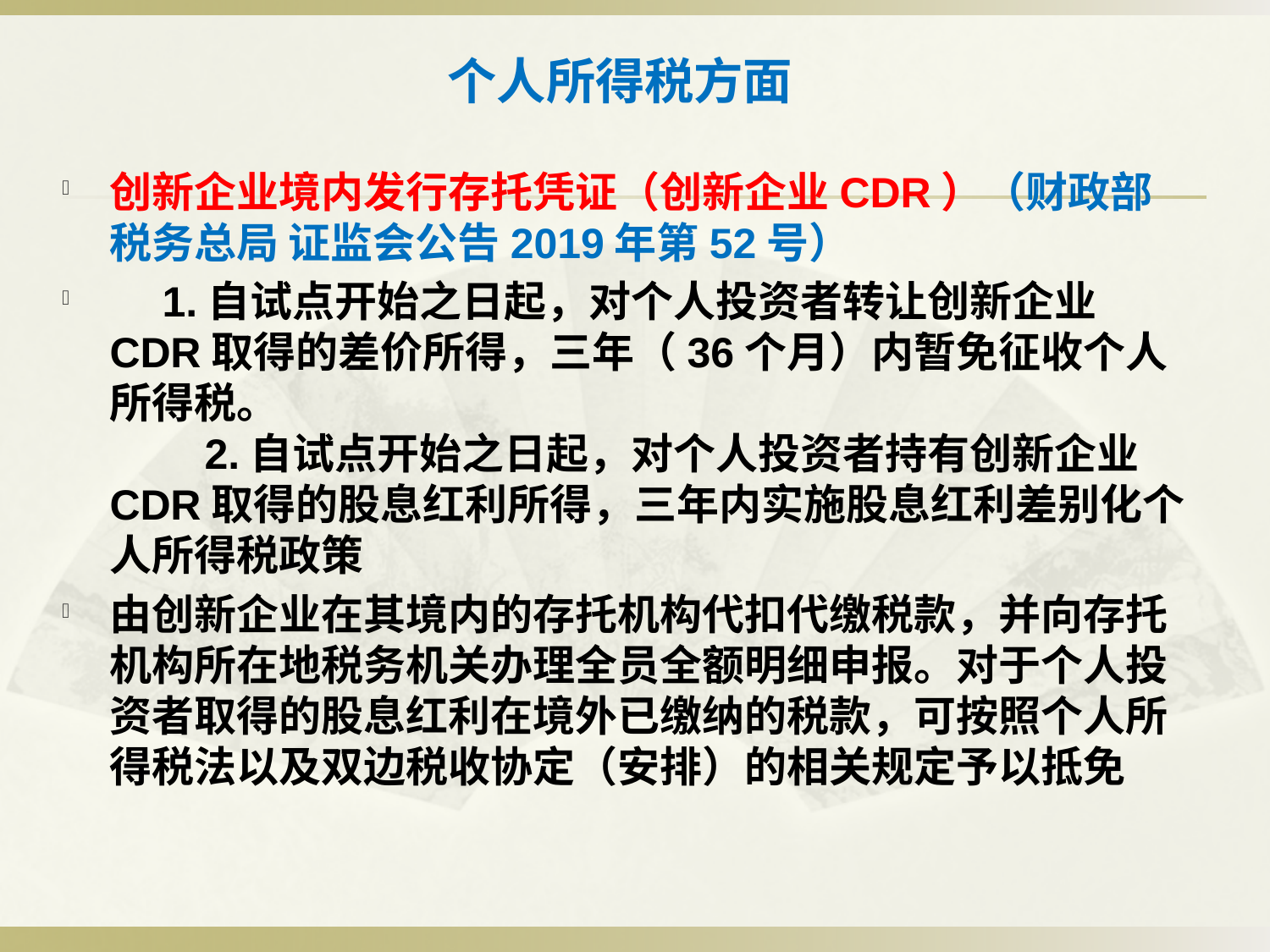

# 个人所得税方面
创新企业境内发行存托凭证（创新企业CDR）（财政部 税务总局 证监会公告2019年第52号）
　1.自试点开始之日起，对个人投资者转让创新企业CDR取得的差价所得，三年（36个月）内暂免征收个人所得税。
　　2.自试点开始之日起，对个人投资者持有创新企业CDR取得的股息红利所得，三年内实施股息红利差别化个人所得税政策
由创新企业在其境内的存托机构代扣代缴税款，并向存托机构所在地税务机关办理全员全额明细申报。对于个人投资者取得的股息红利在境外已缴纳的税款，可按照个人所得税法以及双边税收协定（安排）的相关规定予以抵免